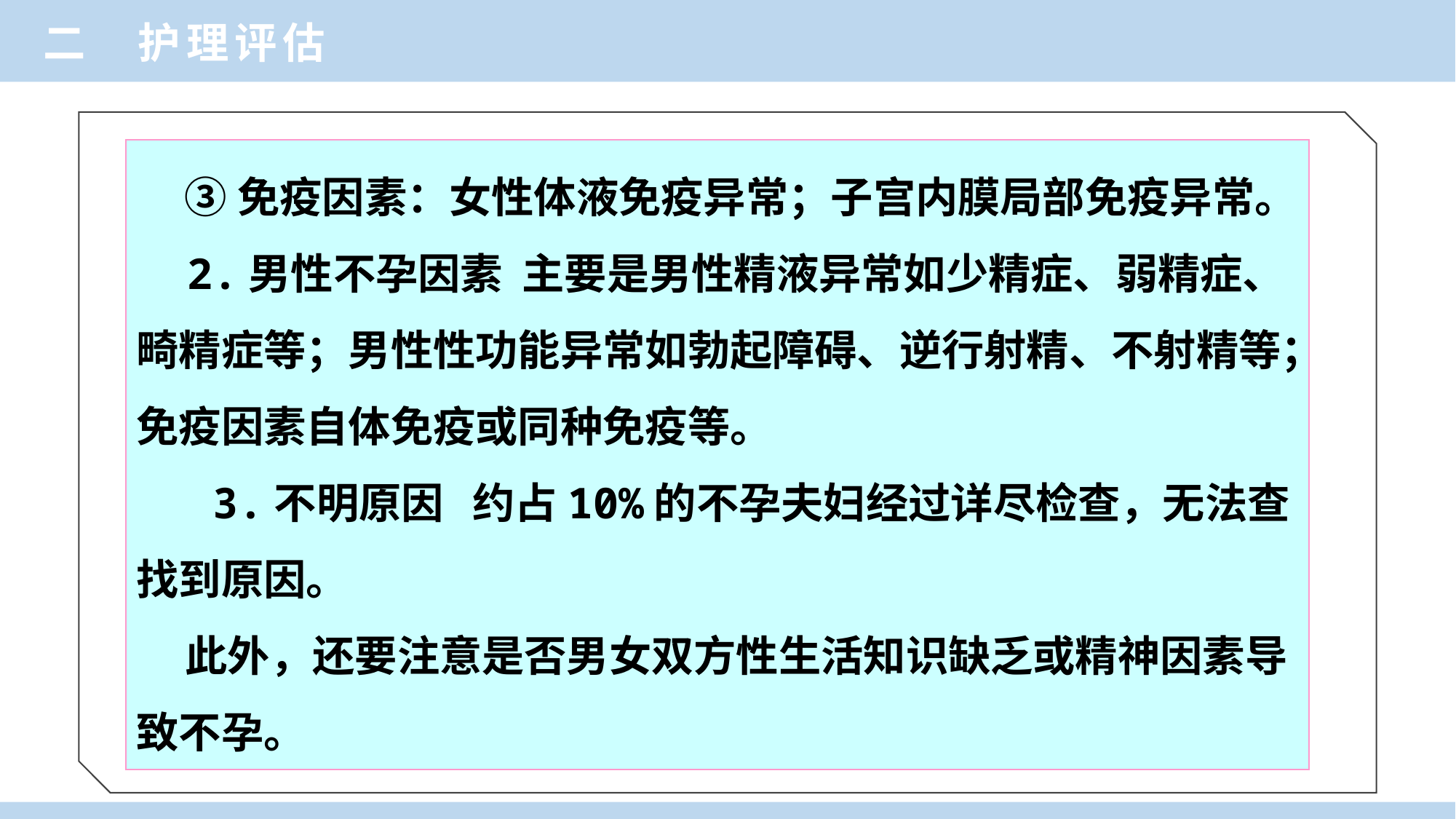

二   护理评估

     ③免疫因素：女性体液免疫异常；子宫内膜局部免疫异常。
  2.男性不孕因素  主要是男性精液异常如少精症、弱精症、畸精症等；男性性功能异常如勃起障碍、逆行射精、不射精等；免疫因素自体免疫或同种免疫等。
   3.不明原因   约占10%的不孕夫妇经过详尽检查，无法查找到原因。
    此外，还要注意是否男女双方性生活知识缺乏或精神因素导致不孕。